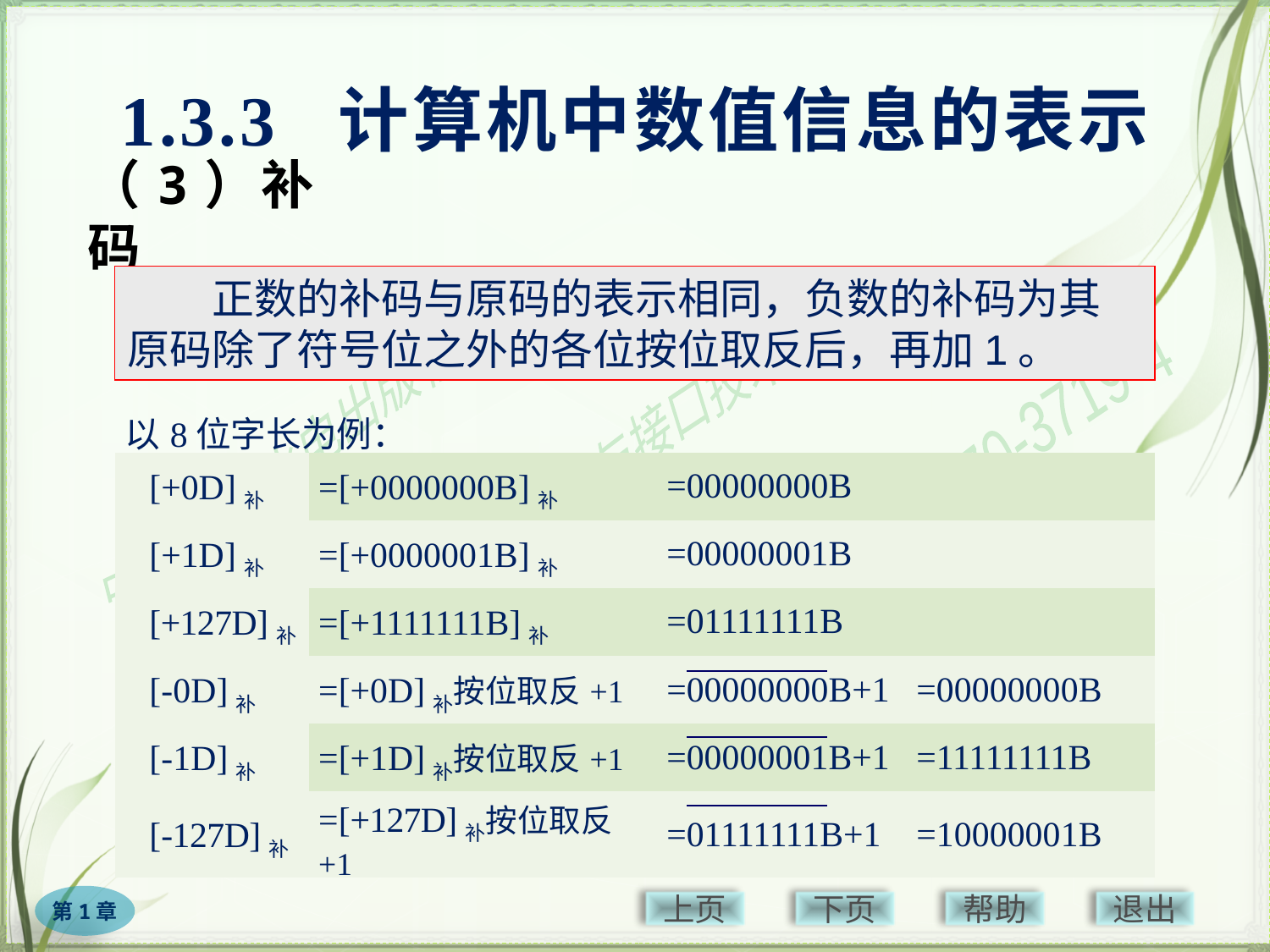

1.3.3  计算机中数值信息的表示
# （3）补码
正数的补码与原码的表示相同，负数的补码为其原码除了符号位之外的各位按位取反后，再加1。
| 以8位字长为例： |  |  |  |
| --- | --- | --- | --- |
| [+0D]补 | =[+0000000B]补 | =00000000B |  |
| [+1D]补 | =[+0000001B]补 | =00000001B |  |
| [+127D]补 | =[+1111111B]补 | =01111111B |  |
| [-0D]补 | =[+0D]补按位取反+1 | =00000000B+1 | =00000000B |
| [-1D]补 | =[+1D]补按位取反+1 | =00000001B+1 | =11111111B |
| [-127D]补 | =[+127D]补按位取反+1 | =01111111B+1 | =10000001B |